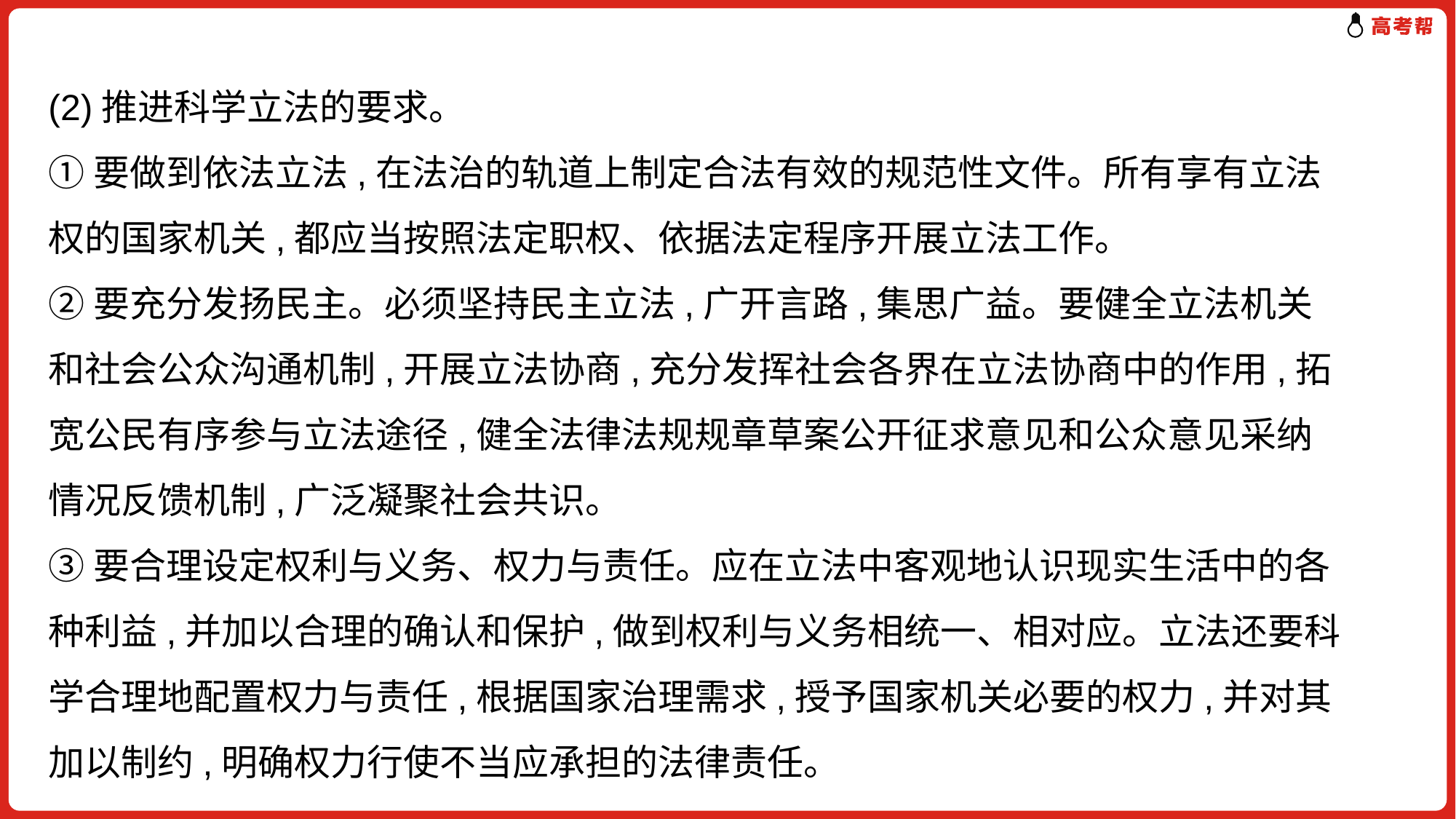

(2)推进科学立法的要求。
①要做到依法立法,在法治的轨道上制定合法有效的规范性文件。所有享有立法权的国家机关,都应当按照法定职权、依据法定程序开展立法工作。
②要充分发扬民主。必须坚持民主立法,广开言路,集思广益。要健全立法机关和社会公众沟通机制,开展立法协商,充分发挥社会各界在立法协商中的作用,拓宽公民有序参与立法途径,健全法律法规规章草案公开征求意见和公众意见采纳情况反馈机制,广泛凝聚社会共识。
③要合理设定权利与义务、权力与责任。应在立法中客观地认识现实生活中的各种利益,并加以合理的确认和保护,做到权利与义务相统一、相对应。立法还要科学合理地配置权力与责任,根据国家治理需求,授予国家机关必要的权力,并对其加以制约,明确权力行使不当应承担的法律责任。